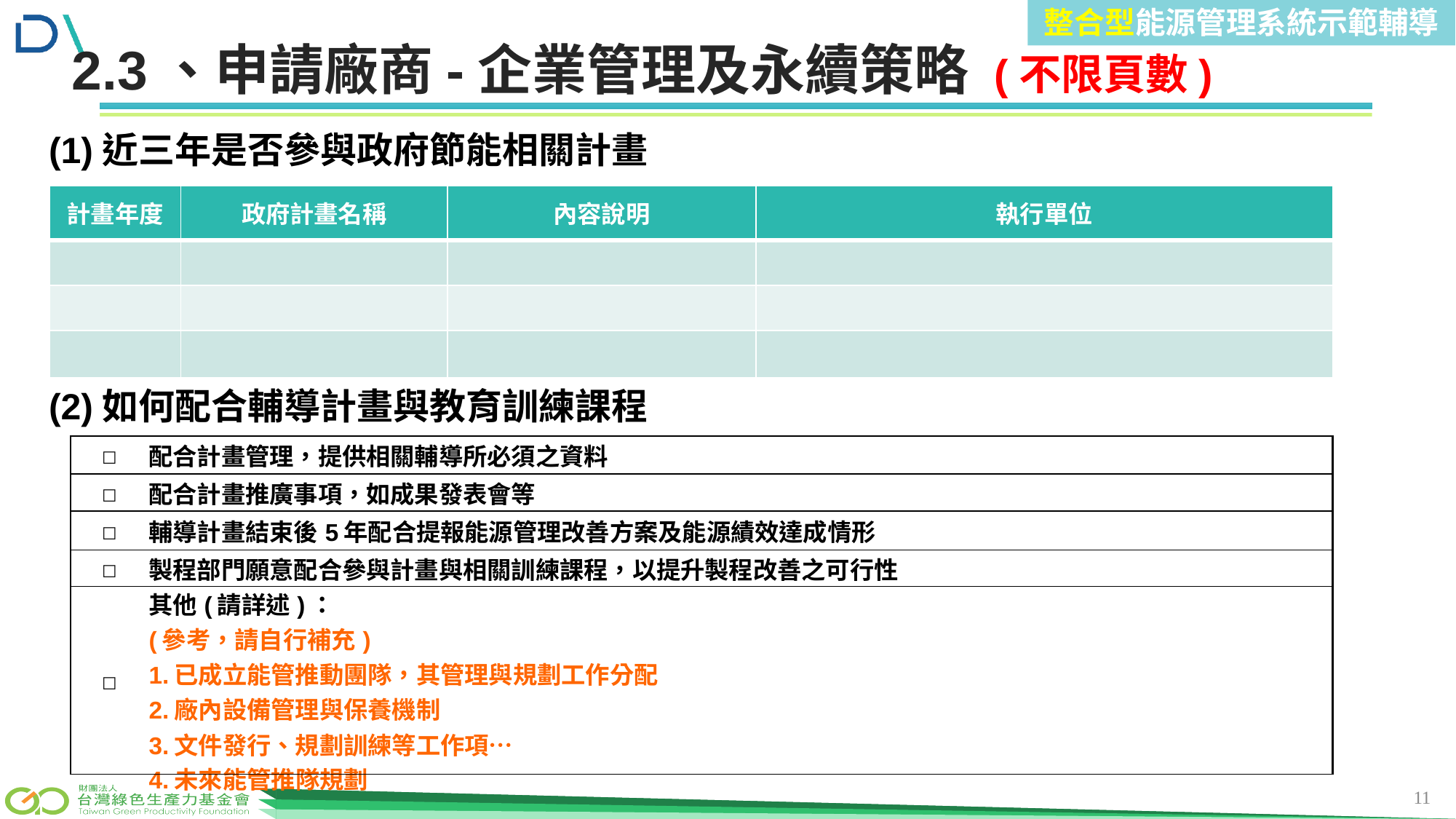

整合型能源管理系統示範輔導
前言
2.3、申請廠商-企業管理及永續策略 (不限頁數)
(1)近三年是否參與政府節能相關計畫
| 計畫年度 | 政府計畫名稱 | 內容說明 | 執行單位 |
| --- | --- | --- | --- |
|  |  |  |  |
|  |  |  |  |
|  |  |  |  |
(2)如何配合輔導計畫與教育訓練課程
| ☐ | 配合計畫管理，提供相關輔導所必須之資料 |
| --- | --- |
| ☐ | 配合計畫推廣事項，如成果發表會等 |
| ☐ | 輔導計畫結束後5年配合提報能源管理改善方案及能源績效達成情形 |
| ☐ | 製程部門願意配合參與計畫與相關訓練課程，以提升製程改善之可行性 |
| ☐ | 其他(請詳述)： (參考，請自行補充) 1.已成立能管推動團隊，其管理與規劃工作分配 2.廠內設備管理與保養機制 3.文件發行、規劃訓練等工作項… 4.未來能管推隊規劃 |
11